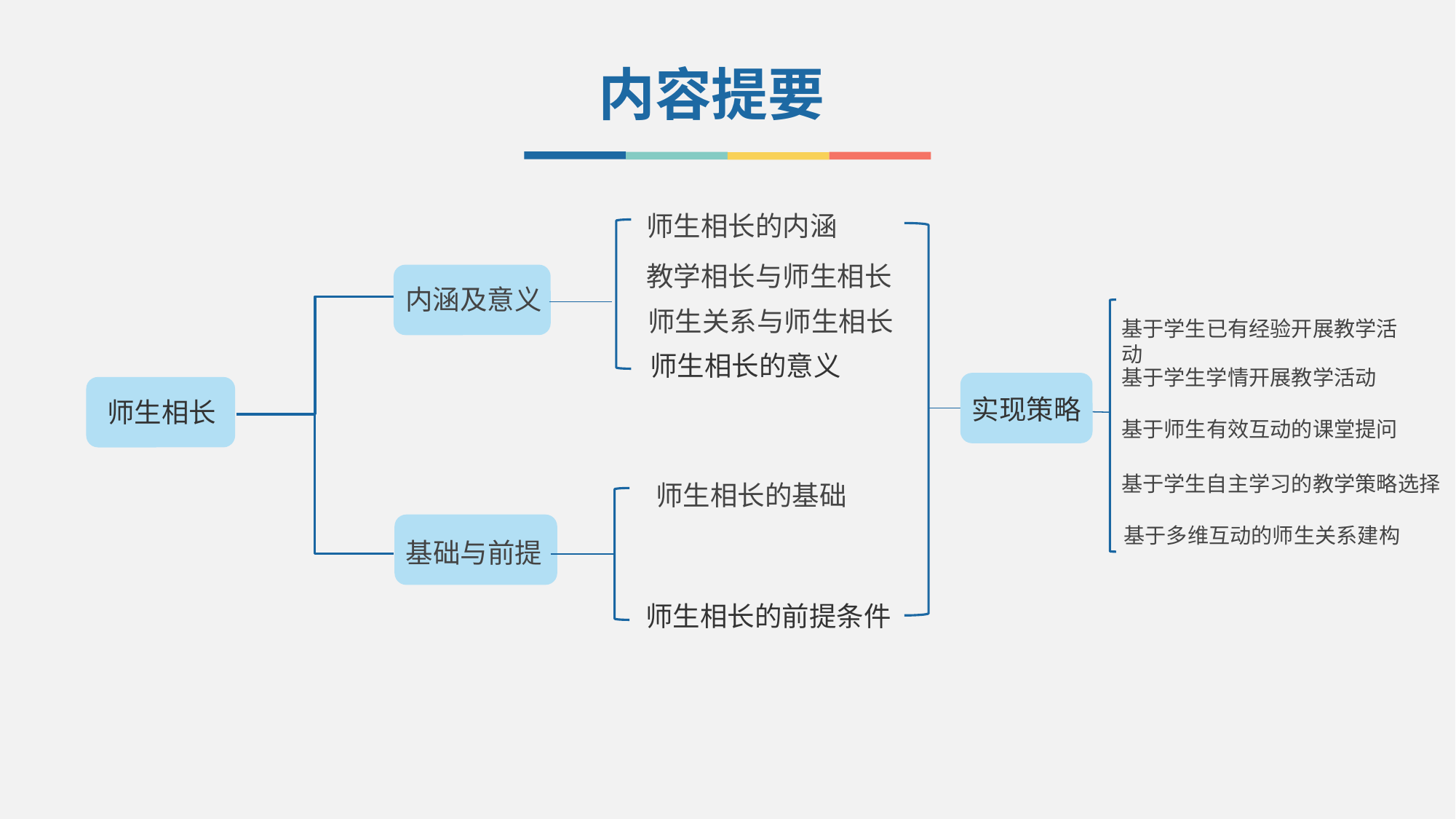

内容提要

师生相长的内涵

教学相长与师生相长

内涵及意义
师生关系与师生相长

基于学生已有经验开展教学活动
师生相长的意义
基于学生学情开展教学活动

实现策略
师生相长
基于师生有效互动的课堂提问
基于学生自主学习的教学策略选择
师生相长的基础

基于多维互动的师生关系建构
基础与前提
师生相长的前提条件